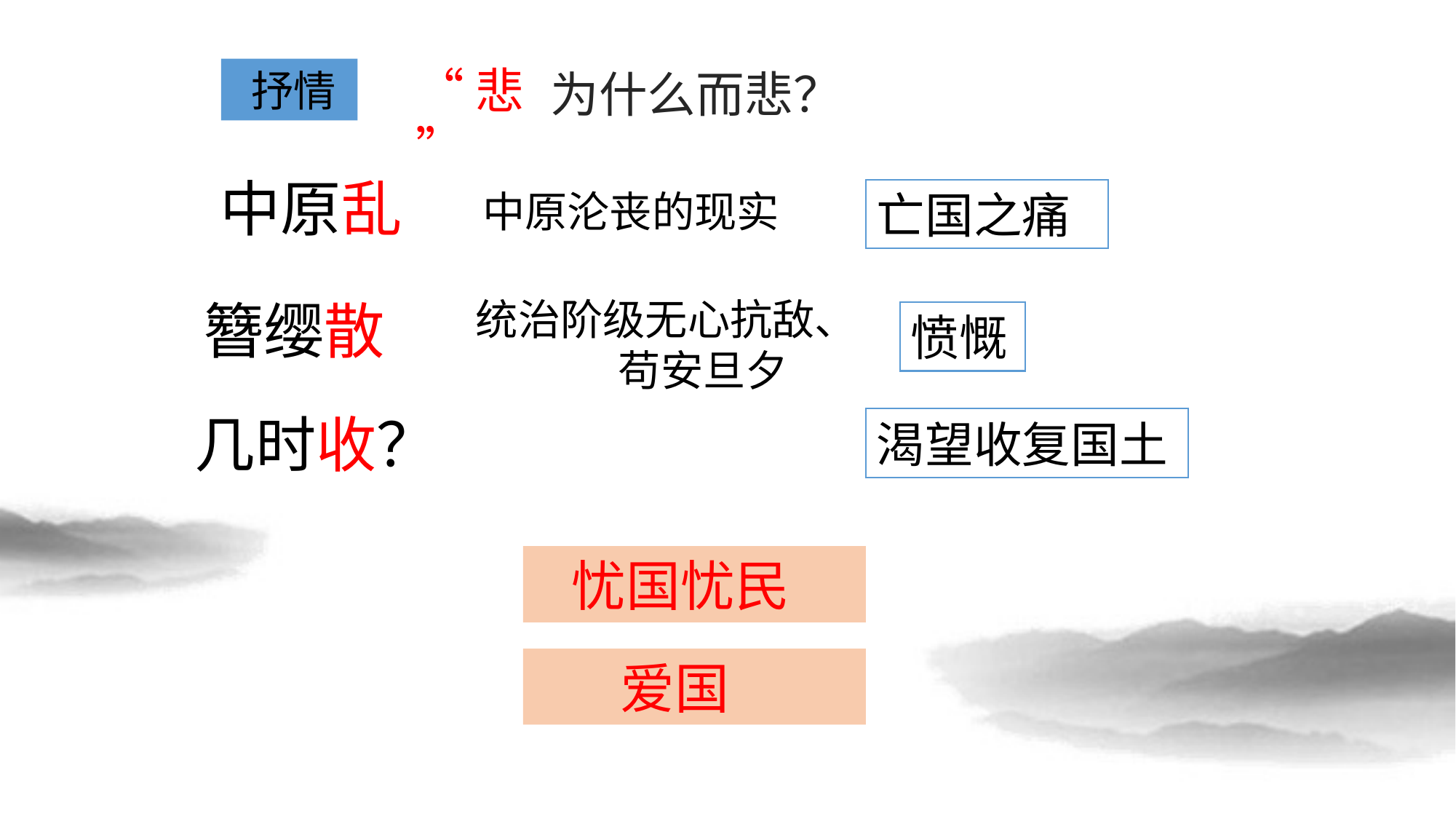

“悲”
 抒情
为什么而悲？
中原乱
中原沦丧的现实
亡国之痛
簪缨散
统治阶级无心抗敌、
              苟安旦夕
愤慨
几时收？
渴望收复国土
  忧国忧民
      爱国